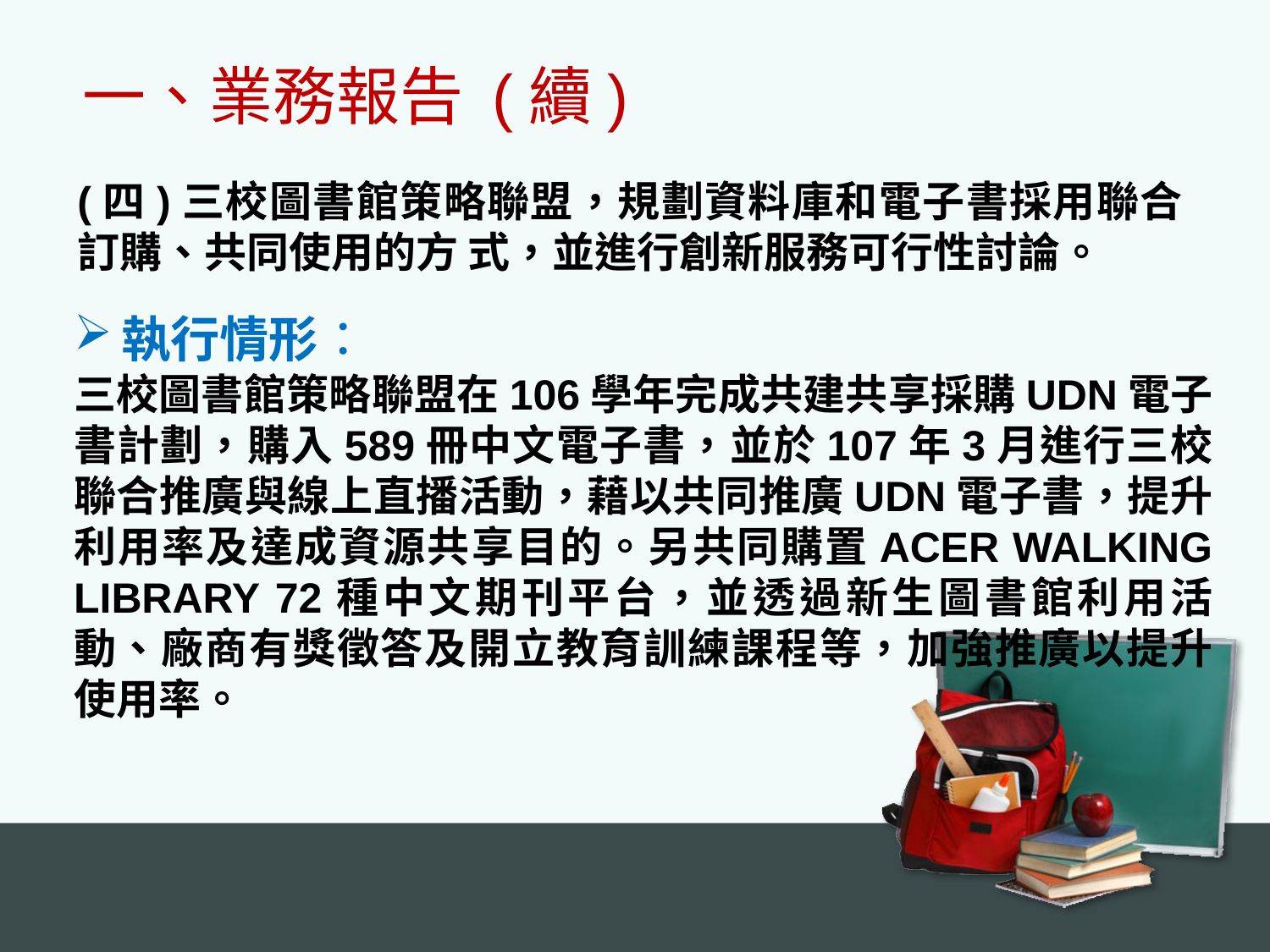

一、業務報告 (續)
(四)三校圖書館策略聯盟，規劃資料庫和電子書採用聯合訂購、共同使用的方 式，並進行創新服務可行性討論。
執行情形：
三校圖書館策略聯盟在106學年完成共建共享採購udn電子書計劃，購入589冊中文電子書，並於107年3月進行三校聯合推廣與線上直播活動，藉以共同推廣udn電子書，提升利用率及達成資源共享目的。另共同購置Acer walking library 72種中文期刊平台，並透過新生圖書館利用活動、廠商有獎徵答及開立教育訓練課程等，加強推廣以提升使用率。